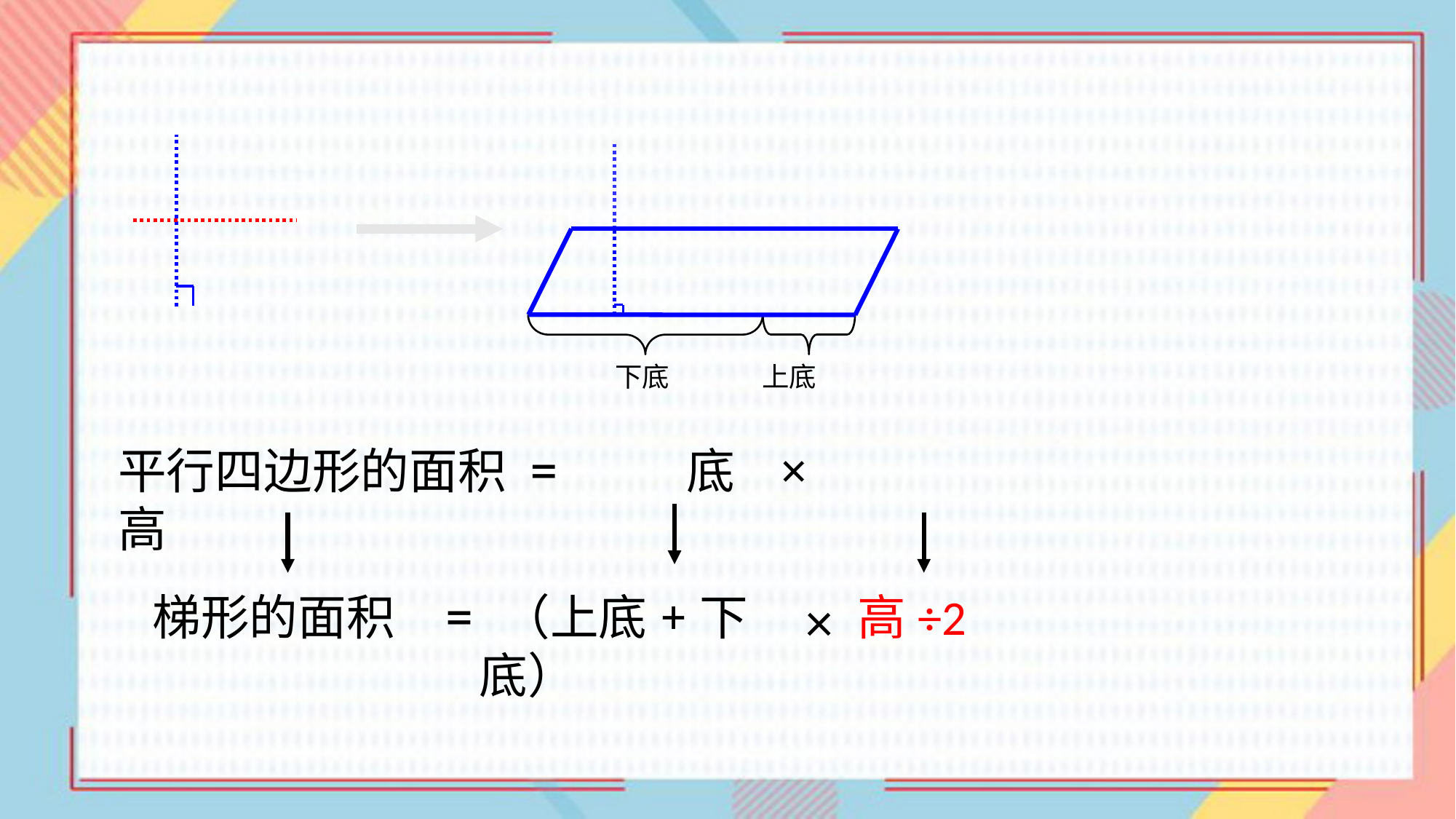

下底               上底
平行四边形的面积 =    底   ×   高
×
梯形的面积
 （上底+下底）
=
高÷2